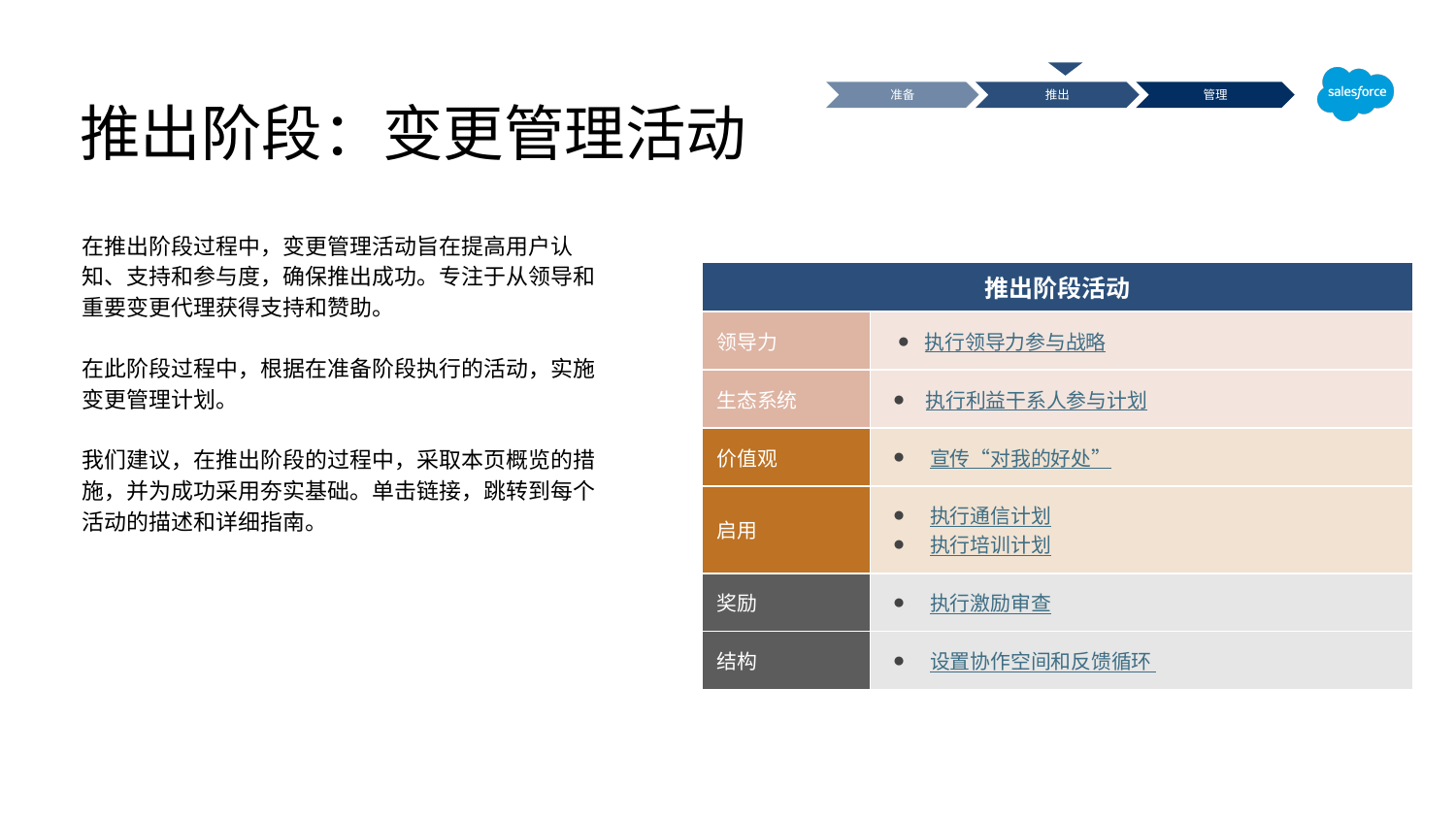

推出阶段：变更管理活动
准备
推出
管理
在推出阶段过程中，变更管理活动旨在提高用户认知、支持和参与度，确保推出成功。专注于从领导和重要变更代理获得支持和赞助。

在此阶段过程中，根据在准备阶段执行的活动，实施变更管理计划。

我们建议，在推出阶段的过程中，采取本页概览的措施，并为成功采用夯实基础。单击链接，跳转到每个活动的描述和详细指南。
| 推出阶段活动 |  |
| --- | --- |
| 领导力 | 执行领导力参与战略 |
| 生态系统 | 执行利益干系人参与计划 |
| 价值观 | 宣传“对我的好处” |
| 启用 | 执行通信计划 执行培训计划 |
| 奖励 | 执行激励审查 |
| 结构 | 设置协作空间和反馈循环 |